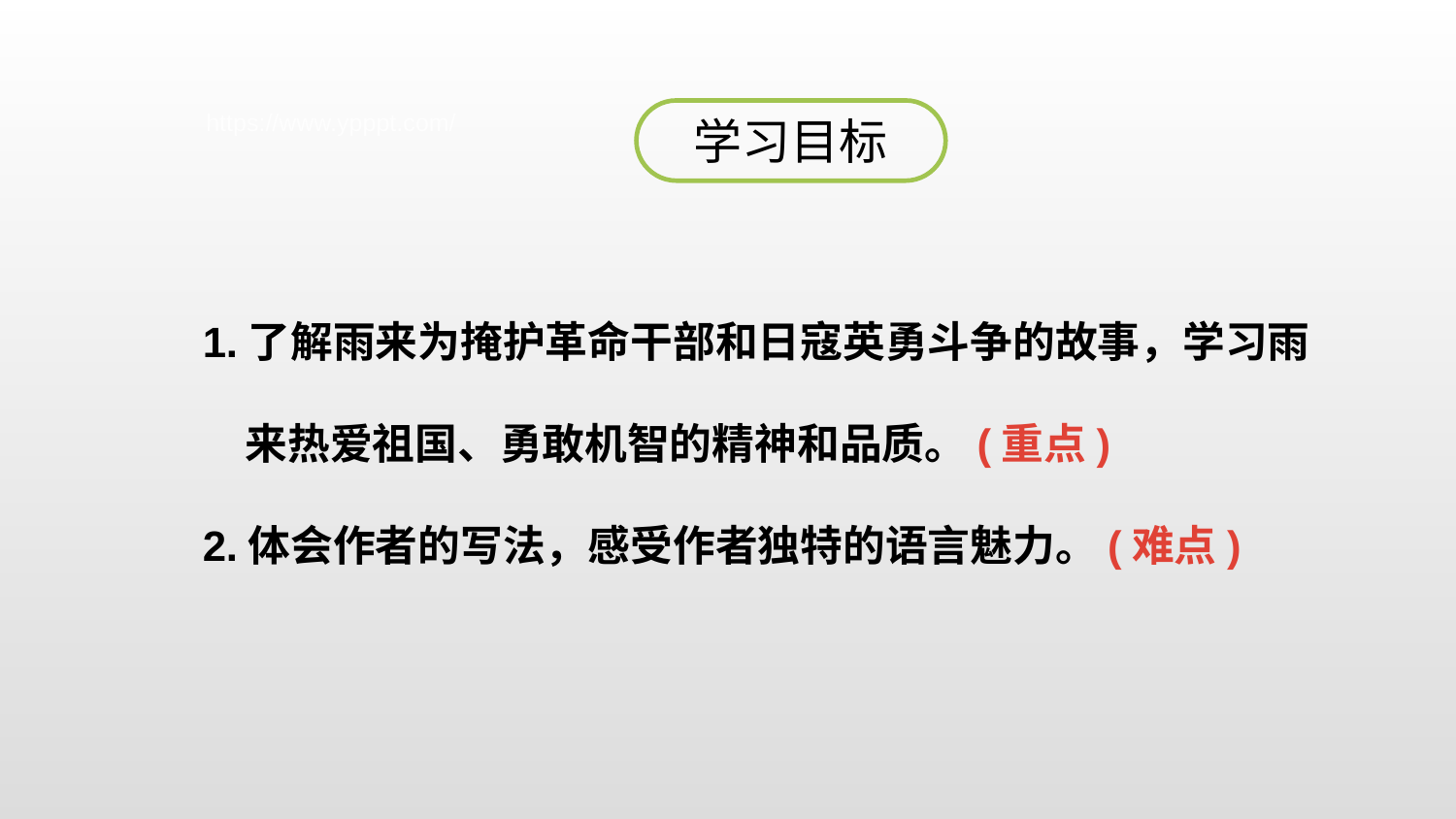

https://www.ypppt.com/
学习目标
1.了解雨来为掩护革命干部和日寇英勇斗争的故事，学习雨来热爱祖国、勇敢机智的精神和品质。(重点)
2.体会作者的写法，感受作者独特的语言魅力。(难点)